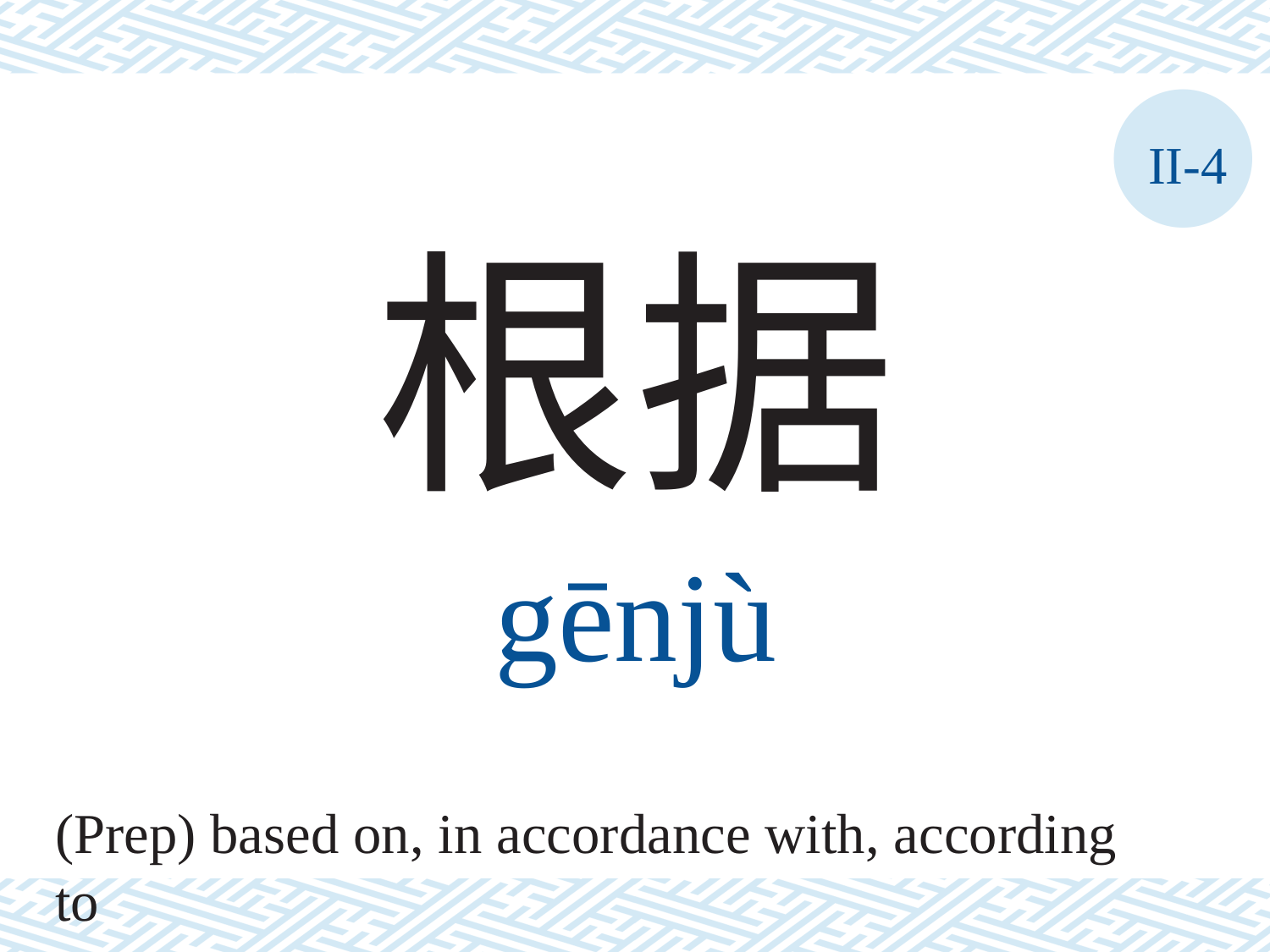

II-4
根据
gēnjù
(Prep) based on, in accordance with, according to